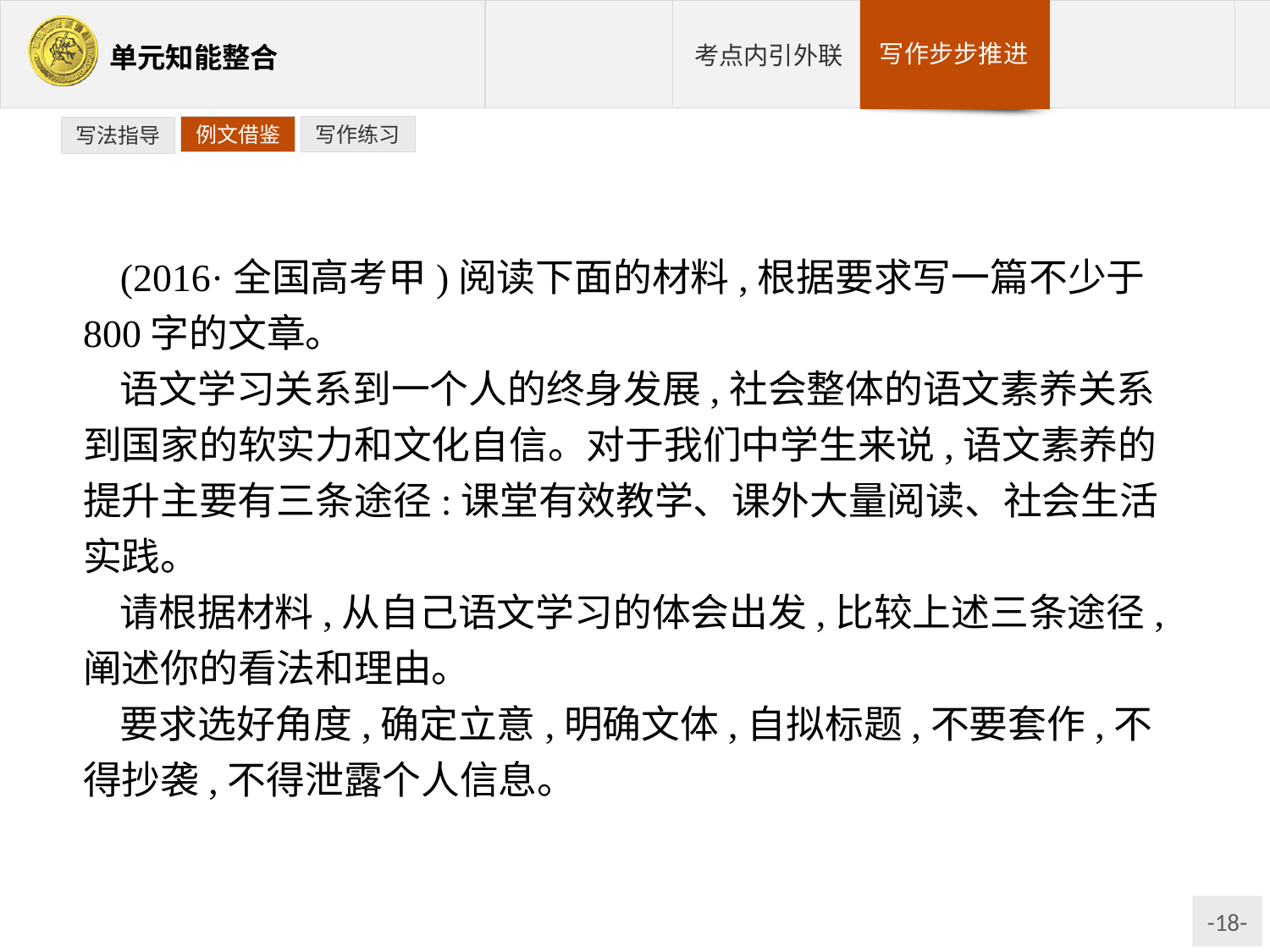

例文借鉴
写作练习
写法指导
(2016·全国高考甲)阅读下面的材料,根据要求写一篇不少于800字的文章。
语文学习关系到一个人的终身发展,社会整体的语文素养关系到国家的软实力和文化自信。对于我们中学生来说,语文素养的提升主要有三条途径:课堂有效教学、课外大量阅读、社会生活实践。
请根据材料,从自己语文学习的体会出发,比较上述三条途径,阐述你的看法和理由。
要求选好角度,确定立意,明确文体,自拟标题,不要套作,不得抄袭,不得泄露个人信息。